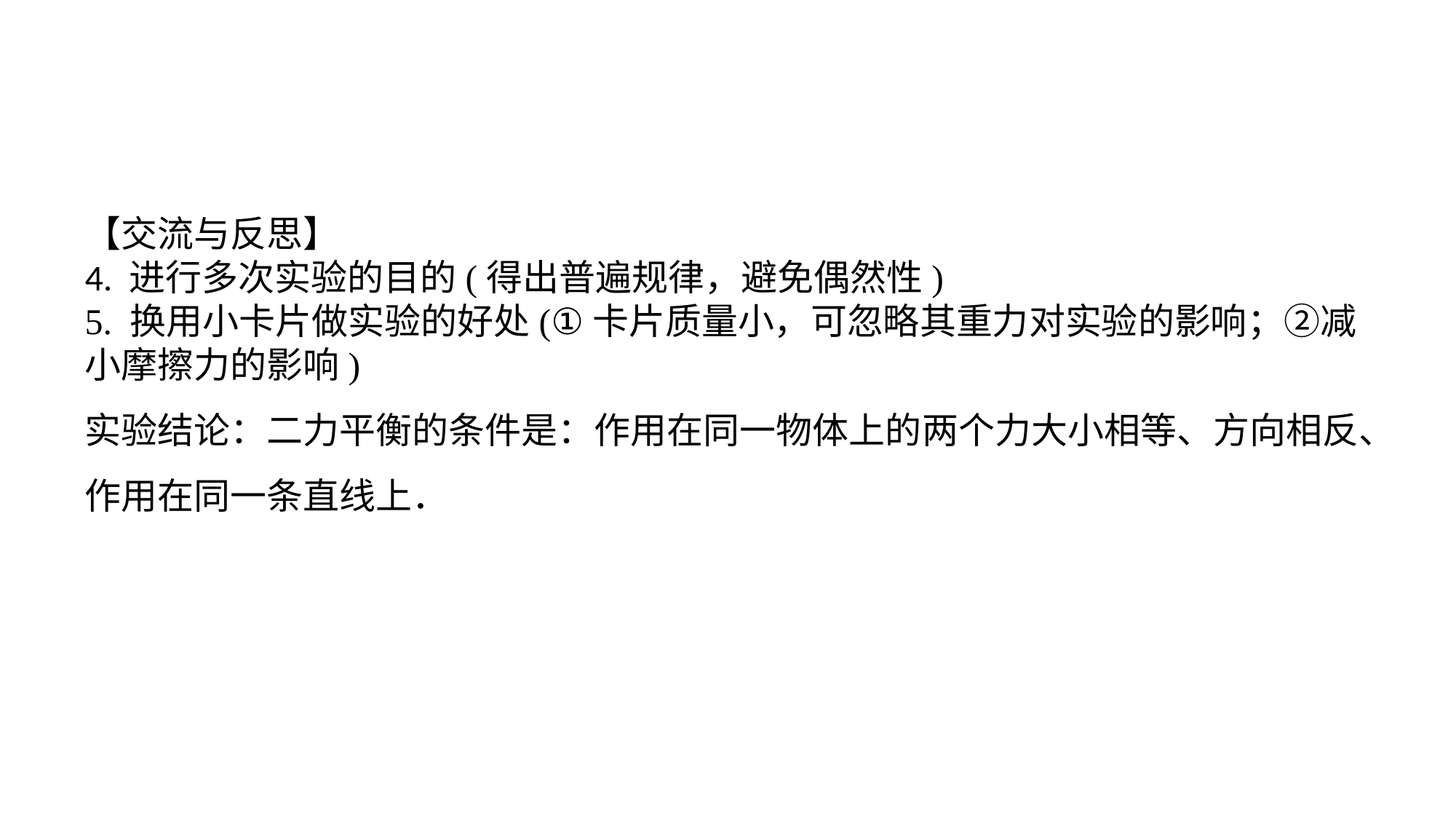

【交流与反思】4. 进行多次实验的目的(得出普遍规律，避免偶然性)5. 换用小卡片做实验的好处(①卡片质量小，可忽略其重力对实验的影响；②减小摩擦力的影响)实验结论：二力平衡的条件是：作用在同一物体上的两个力大小相等、方向相反、作用在同一条直线上．